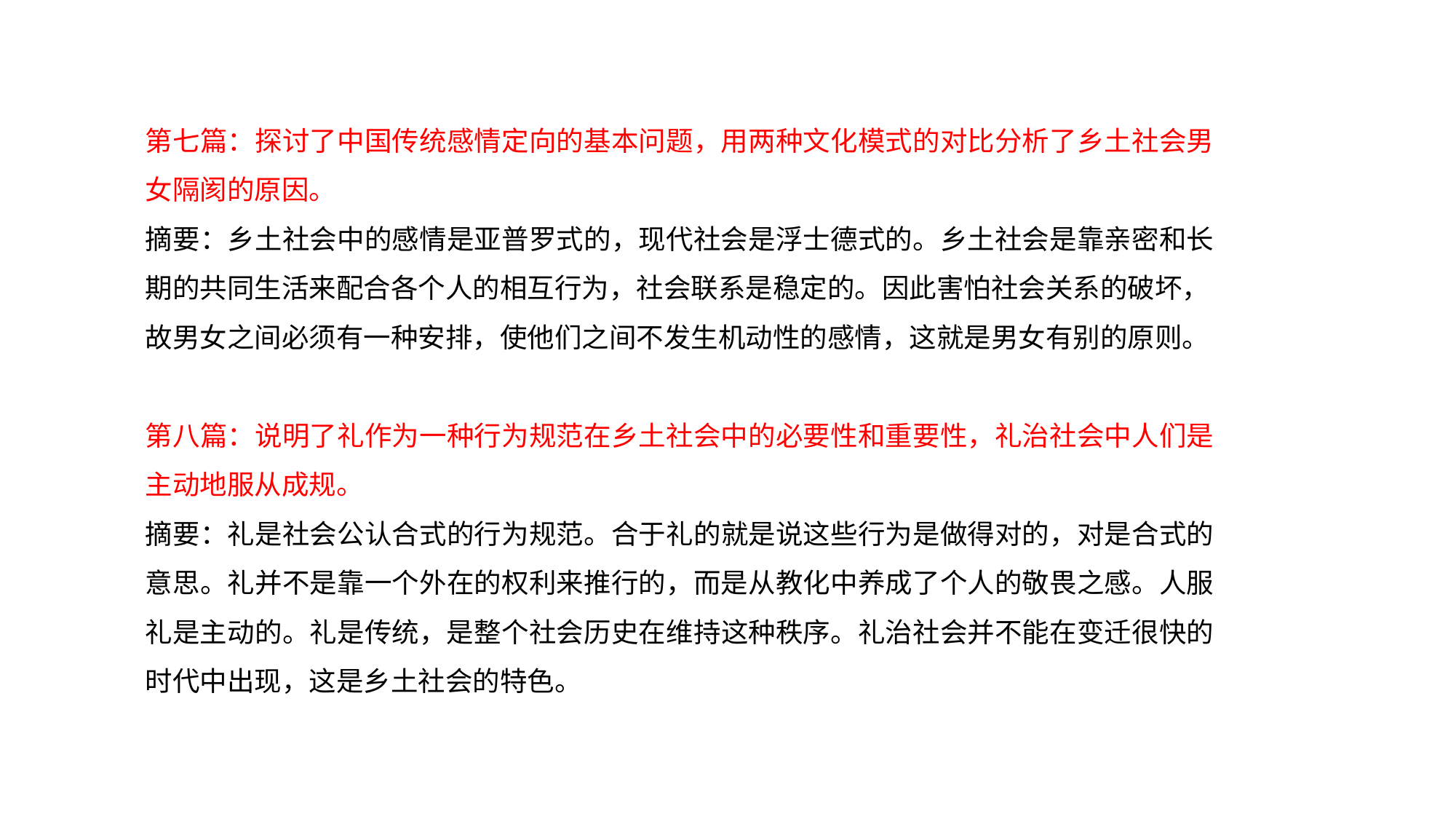

第七篇：探讨了中国传统感情定向的基本问题，用两种文化模式的对比分析了乡土社会男女隔阂的原因。
摘要：乡土社会中的感情是亚普罗式的，现代社会是浮士德式的。乡土社会是靠亲密和长期的共同生活来配合各个人的相互行为，社会联系是稳定的。因此害怕社会关系的破坏，
故男女之间必须有一种安排，使他们之间不发生机动性的感情，这就是男女有别的原则。

第八篇：说明了礼作为一种行为规范在乡土社会中的必要性和重要性，礼治社会中人们是主动地服从成规。
摘要：礼是社会公认合式的行为规范。合于礼的就是说这些行为是做得对的，对是合式的意思。礼并不是靠一个外在的权利来推行的，而是从教化中养成了个人的敬畏之感。人服礼是主动的。礼是传统，是整个社会历史在维持这种秩序。礼治社会并不能在变迁很快的时代中出现，这是乡土社会的特色。